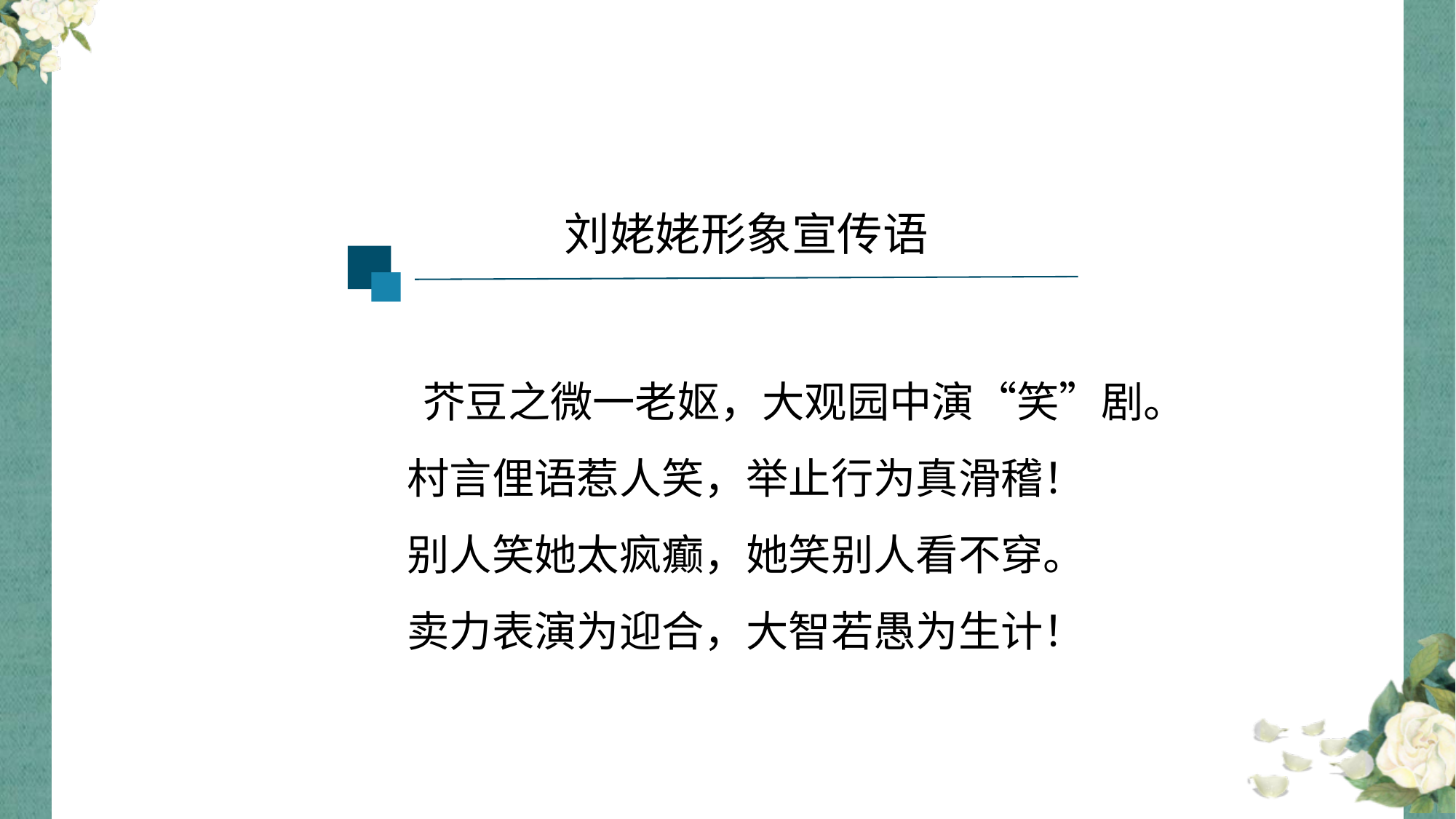

刘姥姥形象宣传语

        芥豆之微一老妪，大观园中演“笑”剧。
村言俚语惹人笑，举止行为真滑稽！
别人笑她太疯癫，她笑别人看不穿。
卖力表演为迎合，大智若愚为生计！